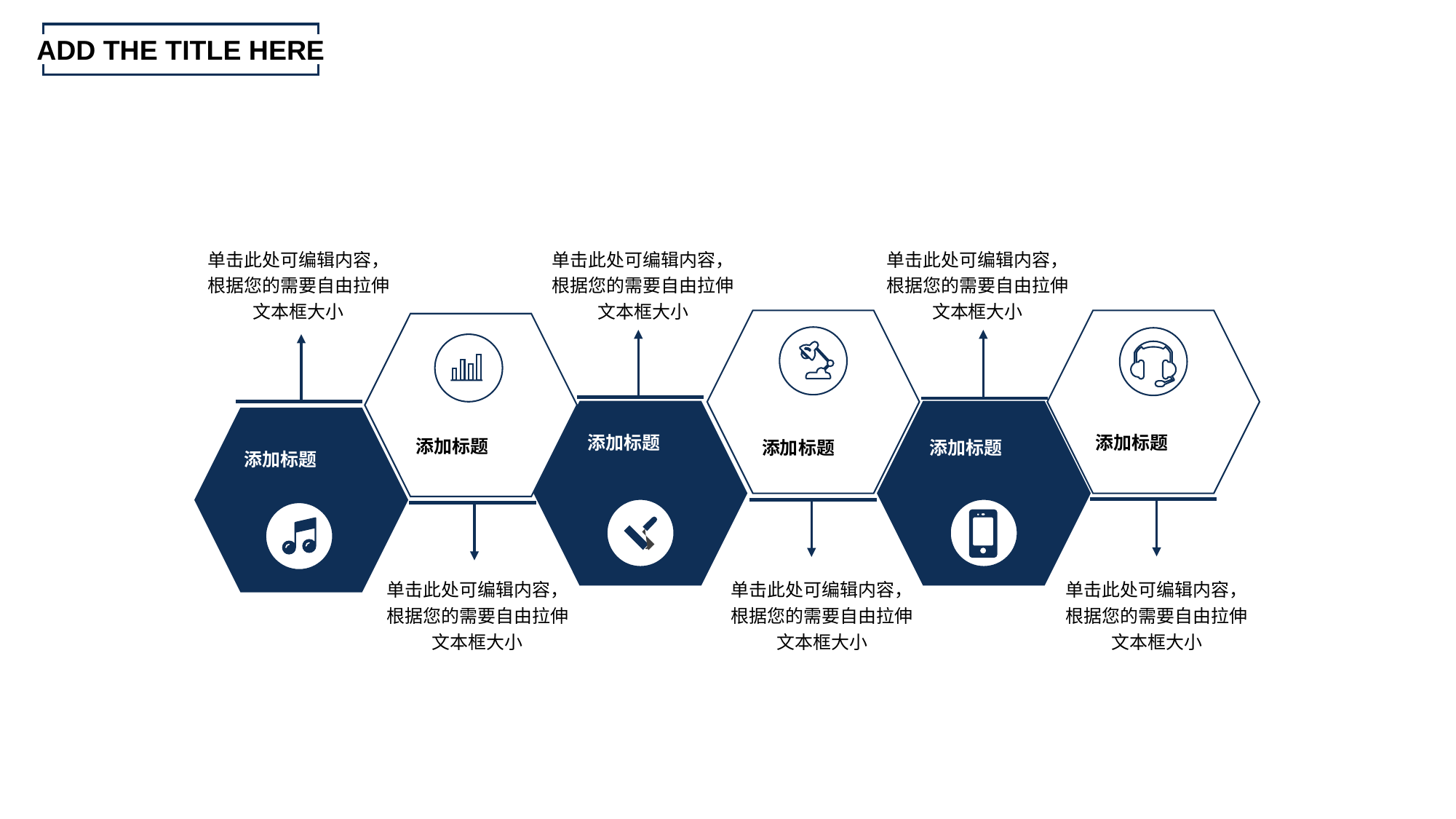

ADD THE TITLE HERE
单击此处可编辑内容，根据您的需要自由拉伸文本框大小
单击此处可编辑内容，根据您的需要自由拉伸文本框大小
单击此处可编辑内容，根据您的需要自由拉伸文本框大小

添加标题
添加标题
添加标题
添加标题
添加标题
添加标题

单击此处可编辑内容，根据您的需要自由拉伸文本框大小
单击此处可编辑内容，根据您的需要自由拉伸文本框大小
单击此处可编辑内容，根据您的需要自由拉伸文本框大小